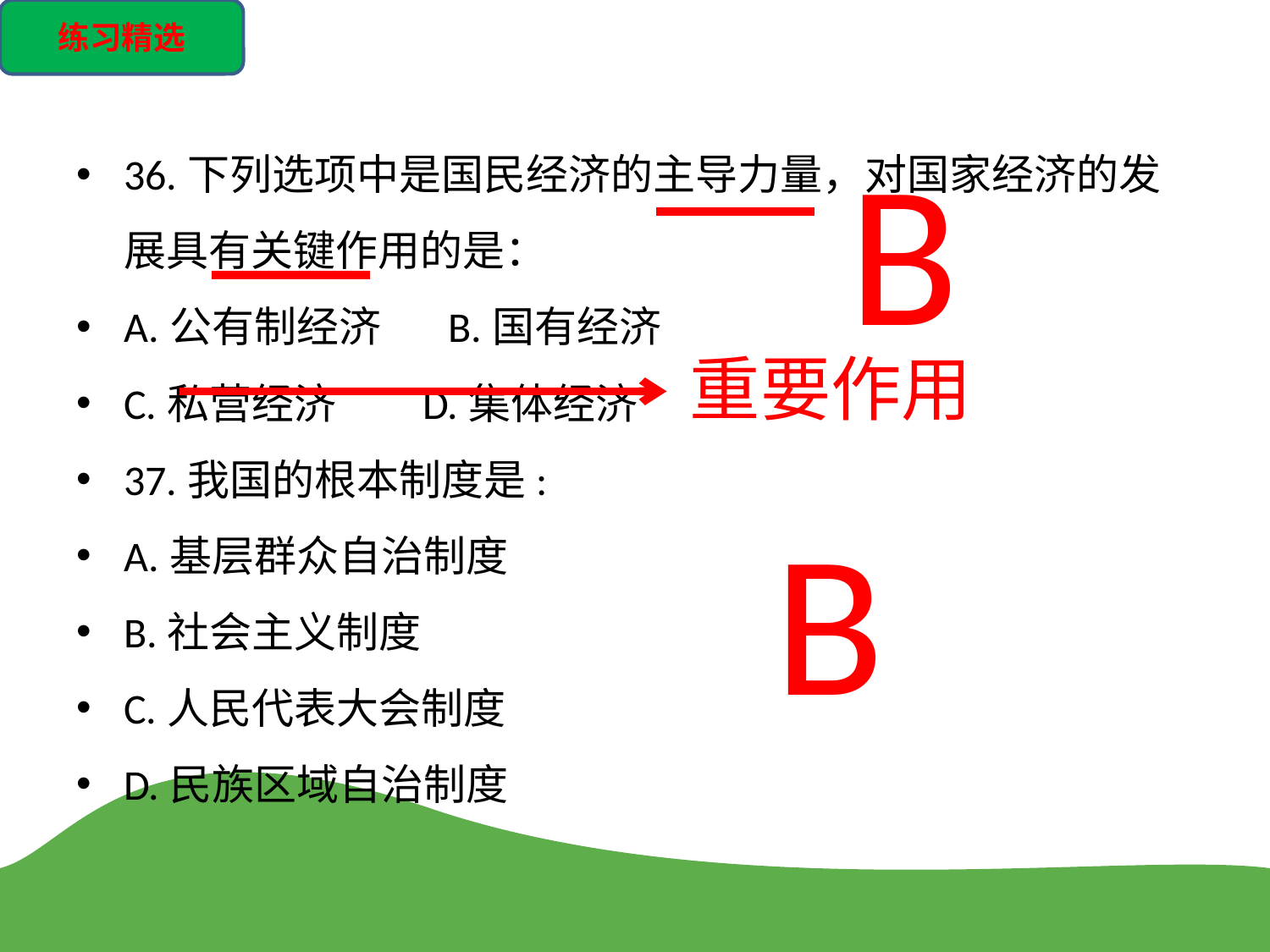

练习精选
36.下列选项中是国民经济的主导力量，对国家经济的发展具有关键作用的是：
A.公有制经济      B.国有经济
C.私营经济        D.集体经济
37.我国的根本制度是:
A.基层群众自治制度
B.社会主义制度
C.人民代表大会制度
D.民族区域自治制度

B
重要作用
B